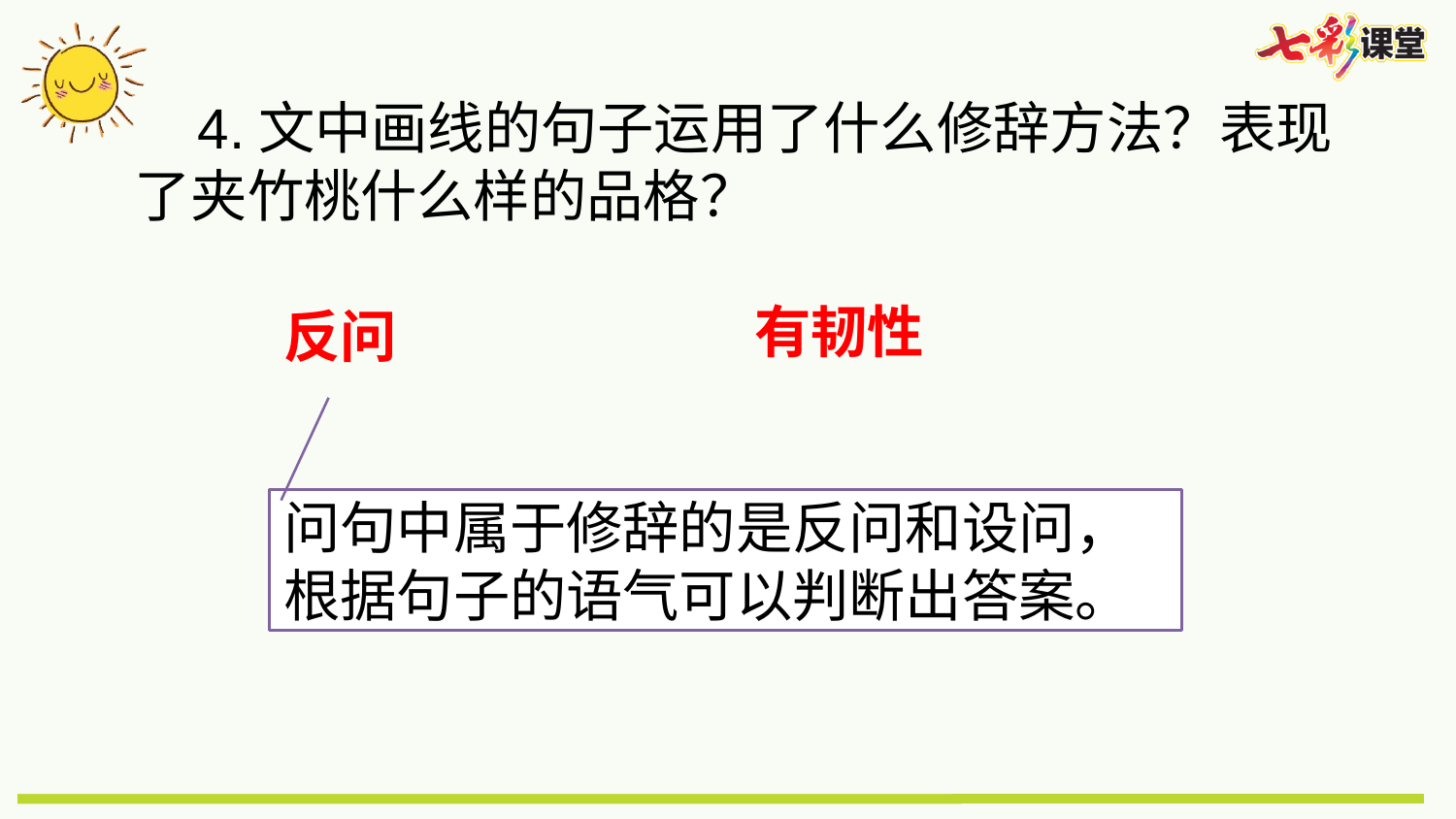

4.文中画线的句子运用了什么修辞方法？表现了夹竹桃什么样的品格？
有韧性
反问
问句中属于修辞的是反问和设问，根据句子的语气可以判断出答案。